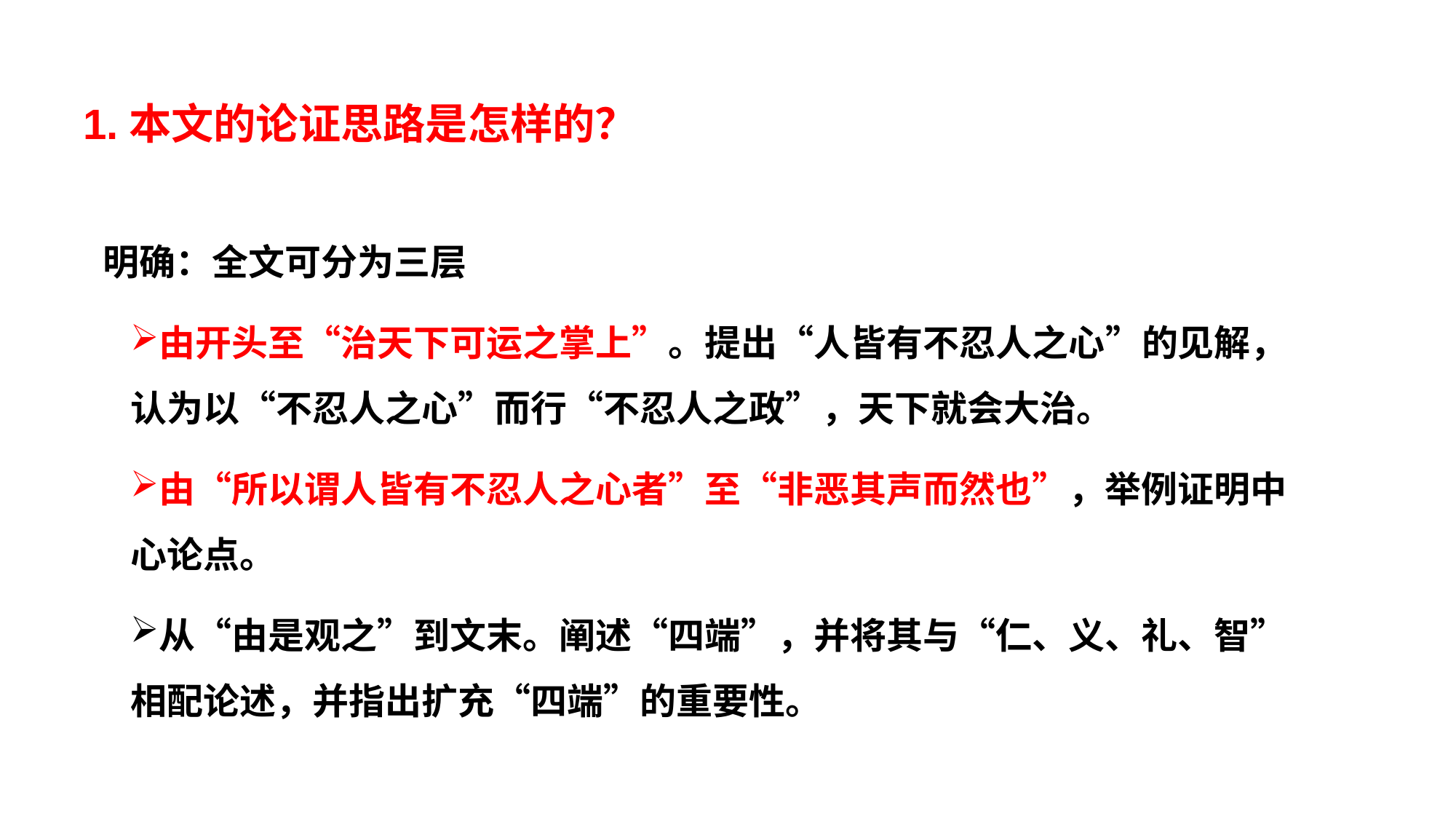

1.本文的论证思路是怎样的？
明确：全文可分为三层
由开头至“治天下可运之掌上”。提出“人皆有不忍人之心”的见解，认为以“不忍人之心”而行“不忍人之政”，天下就会大治。
由“所以谓人皆有不忍人之心者”至“非恶其声而然也”，举例证明中心论点。
从“由是观之”到文末。阐述“四端”，并将其与“仁、义、礼、智”相配论述，并指出扩充“四端”的重要性。